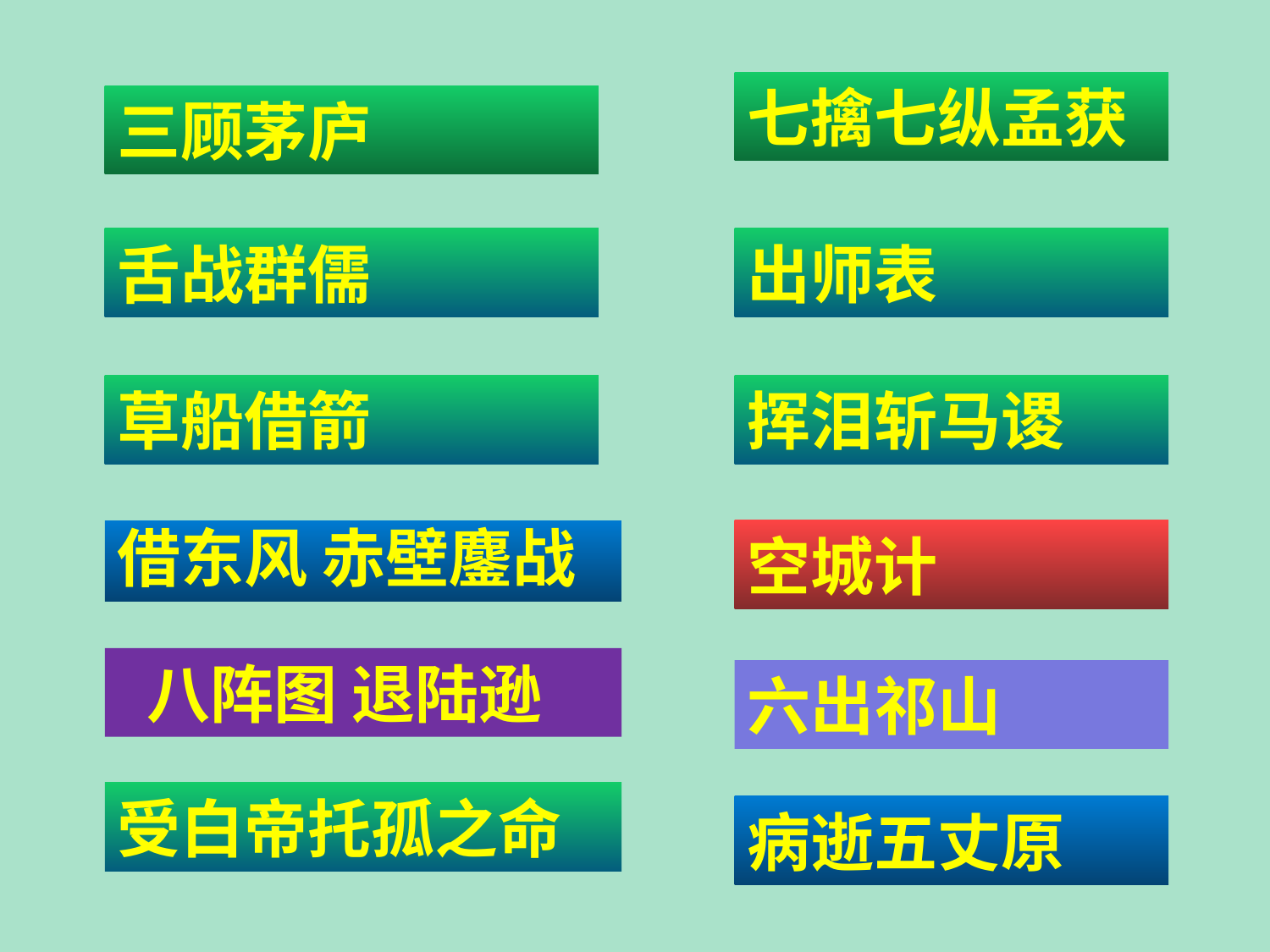

七擒七纵孟获
三顾茅庐
舌战群儒
出师表
草船借箭
挥泪斩马谡
借东风 赤壁鏖战
空城计
 八阵图 退陆逊
六出祁山
受白帝托孤之命
病逝五丈原